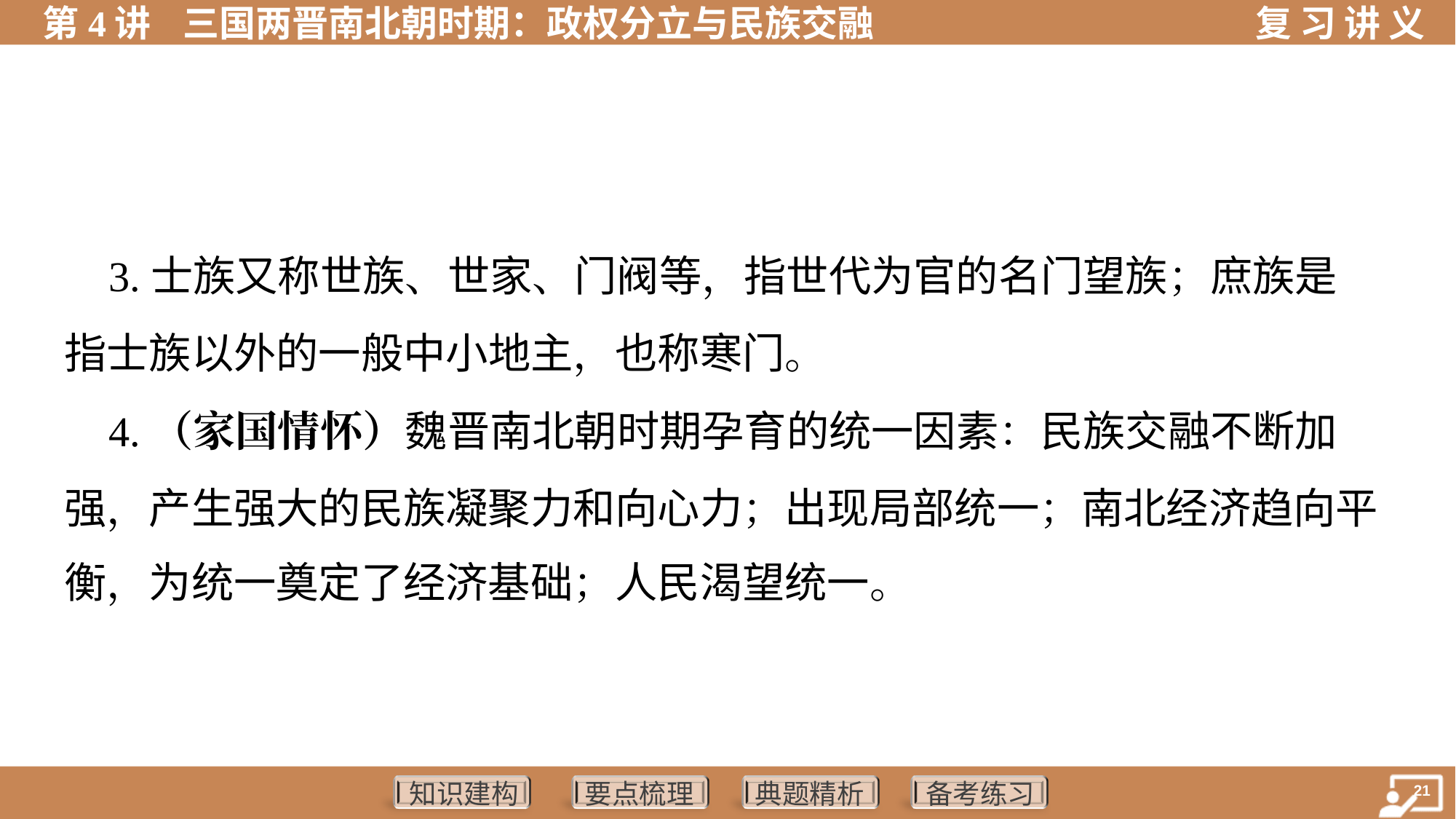

3.士族又称世族、世家、门阀等，指世代为官的名门望族；庶族是
指士族以外的一般中小地主，也称寒门。
    4.（家国情怀）魏晋南北朝时期孕育的统一因素：民族交融不断加
强，产生强大的民族凝聚力和向心力；出现局部统一；南北经济趋向平
衡，为统一奠定了经济基础；人民渴望统一。